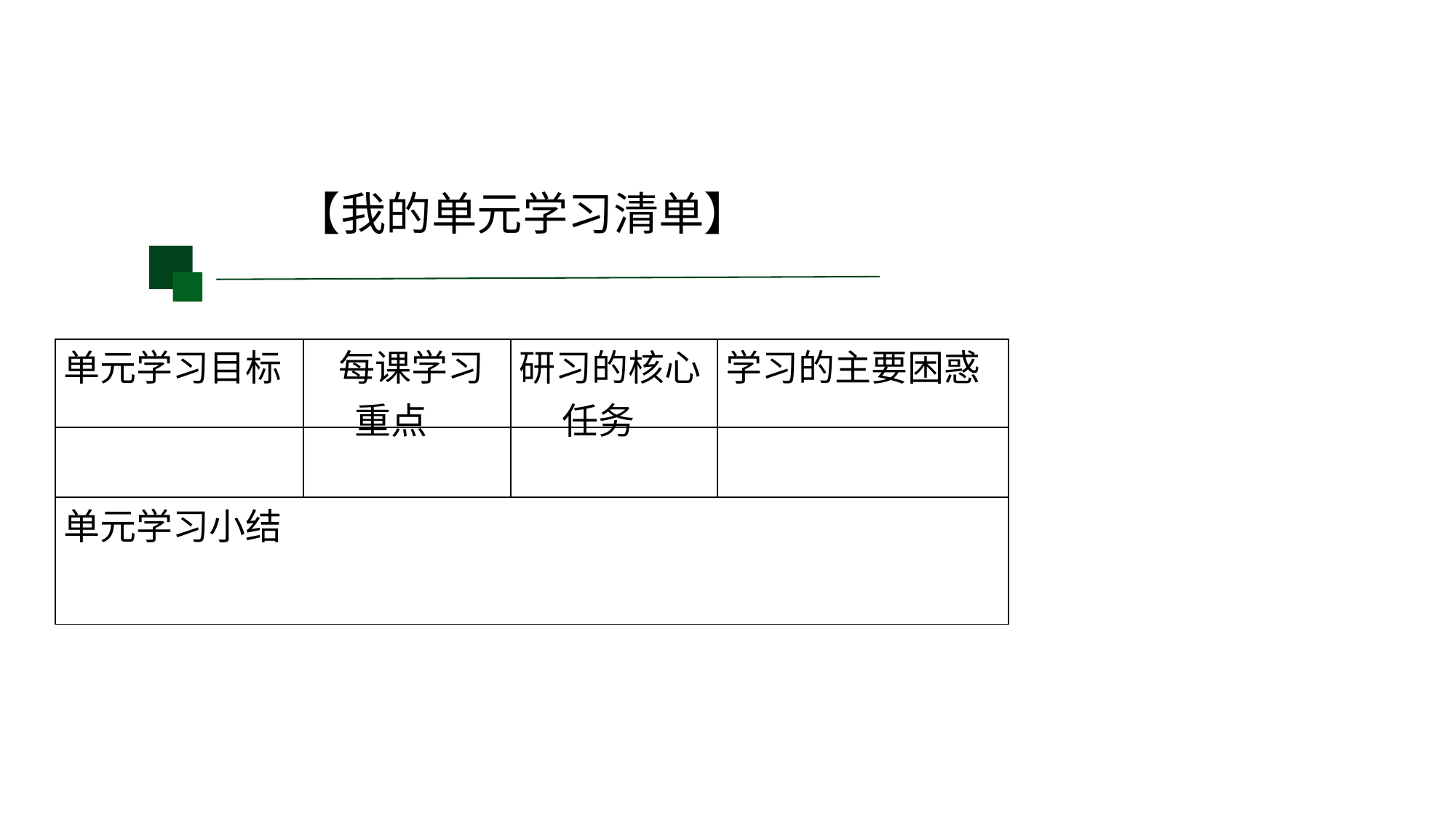

【我的单元学习清单】

| 单元学习目标 | 每课学习 重点 | 研习的核心 任务 | 学习的主要困惑 |
| --- | --- | --- | --- |
|  |  |  |  |
| 单元学习小结 |  |  |  |